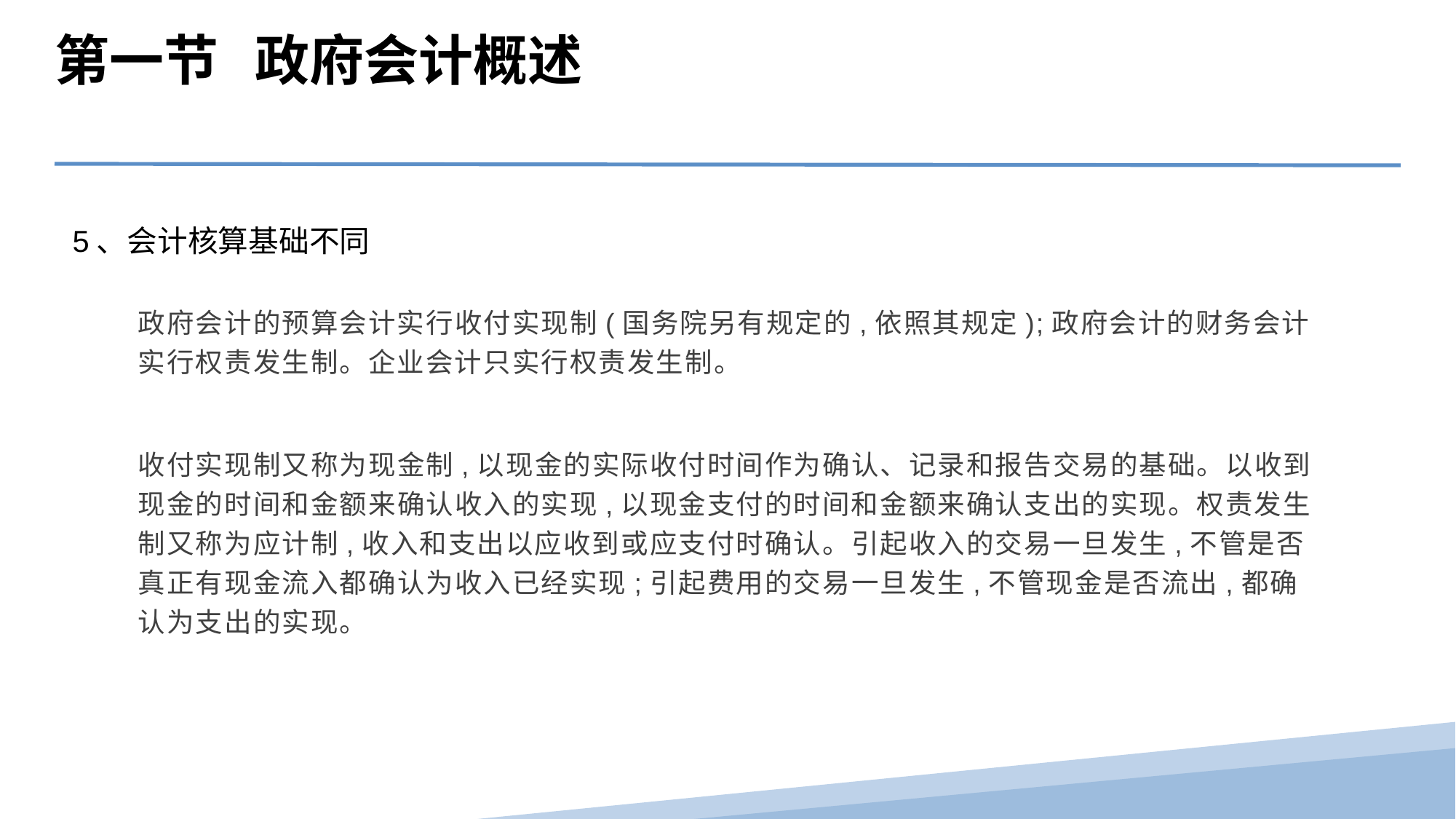

第一节   政府会计概述
5、会计核算基础不同
政府会计的预算会计实行收付实现制(国务院另有规定的,依照其规定);政府会计的财务会计实行权责发生制。企业会计只实行权责发生制。

收付实现制又称为现金制,以现金的实际收付时间作为确认、记录和报告交易的基础。以收到现金的时间和金额来确认收入的实现,以现金支付的时间和金额来确认支出的实现。权责发生制又称为应计制,收入和支出以应收到或应支付时确认。引起收入的交易一旦发生,不管是否真正有现金流入都确认为收入已经实现;引起费用的交易一旦发生,不管现金是否流出,都确认为支出的实现。